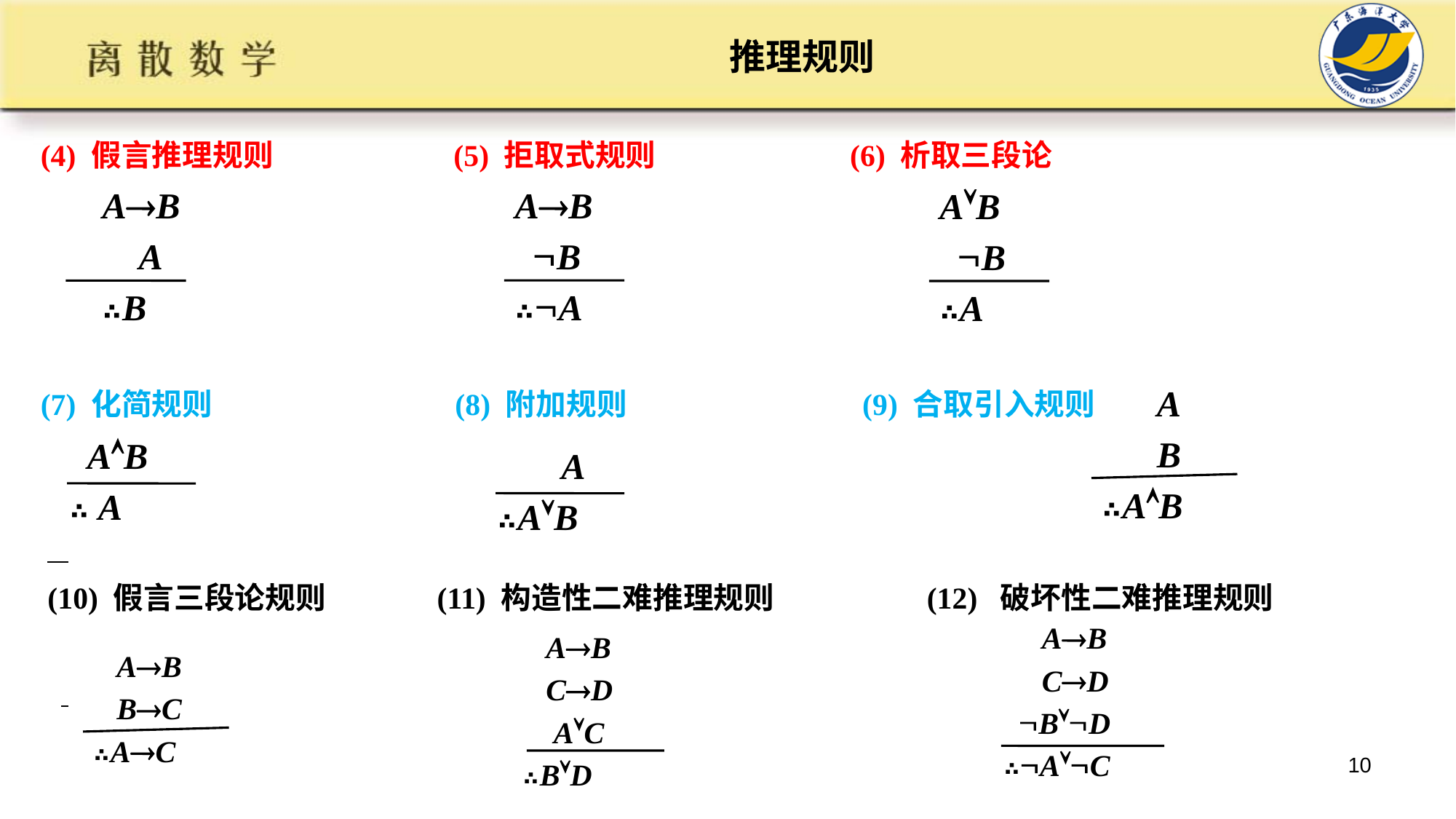

# 推理规则
(4) 假言推理规则                         (5) 拒取式规则                           (6) 析取三段论

(7) 化简规则                                  (8) 附加规则                                 (9) 合取引入规则

 (10) 假言三段论规则               (11) 构造性二难推理规则                     (12)  破坏性二难推理规则

A→B
  ¬B
∴¬A

A→B
    A
∴B

A∨B
  ¬B
∴A

      A
      B
∴A∧B

  A∧B
∴ A

       A
∴A∨B

     A→B
     C→D
  ¬B∨¬D
∴¬A∨¬C
   A→B
   C→D
    A∨C
∴B∨D

   A→B
   B→C
∴A→C

10